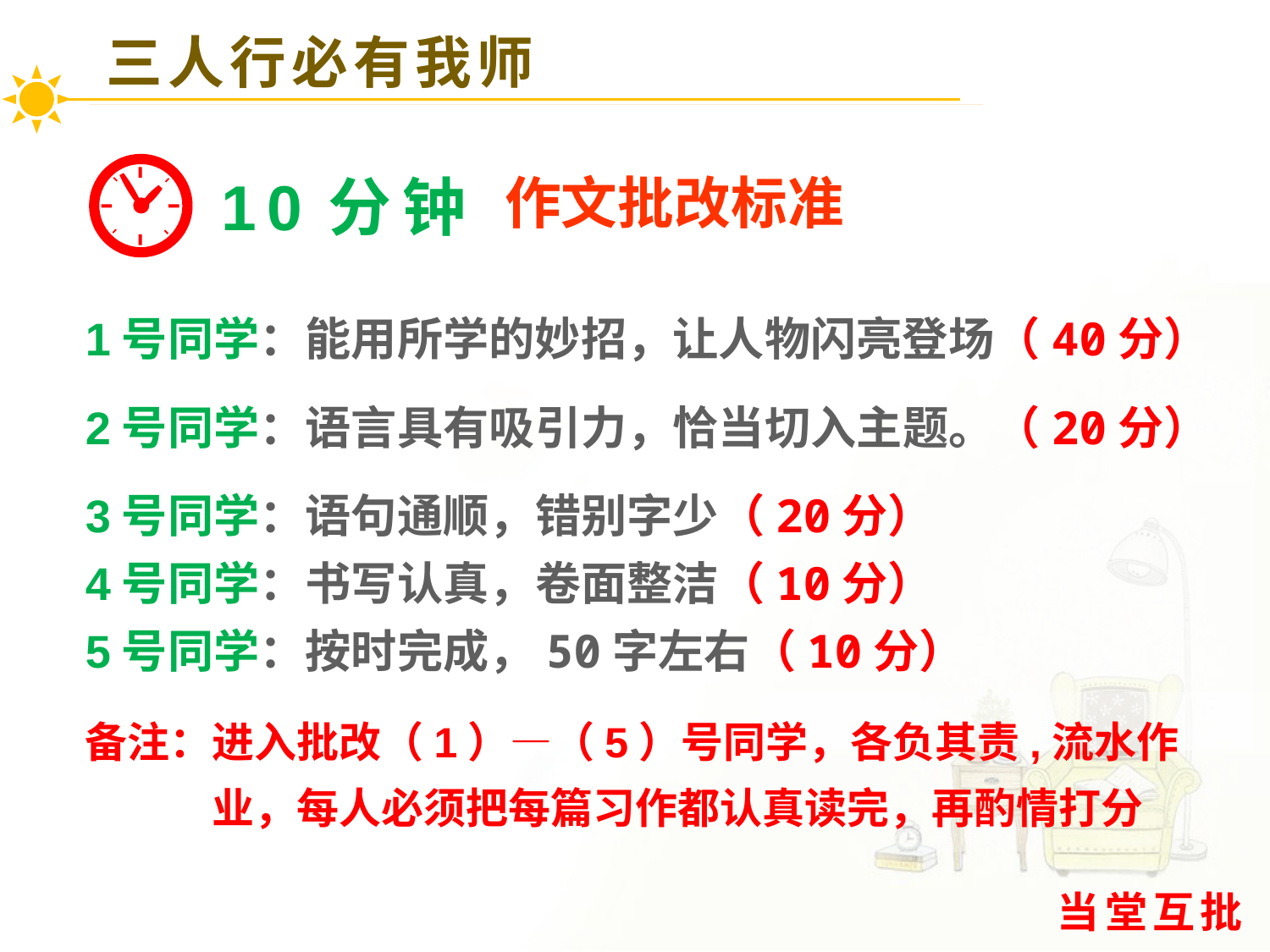

三人行必有我师

 作文批改标准
10分钟
1号同学：能用所学的妙招，让人物闪亮登场（40分）
2号同学：语言具有吸引力，恰当切入主题。（20分）
3号同学：语句通顺，错别字少（20分）
4号同学：书写认真，卷面整洁（10分）
5号同学：按时完成，50字左右（10分）

备注：进入批改（1）—（5）号同学，各负其责,流水作业，每人必须把每篇习作都认真读完，再酌情打分
当堂互批